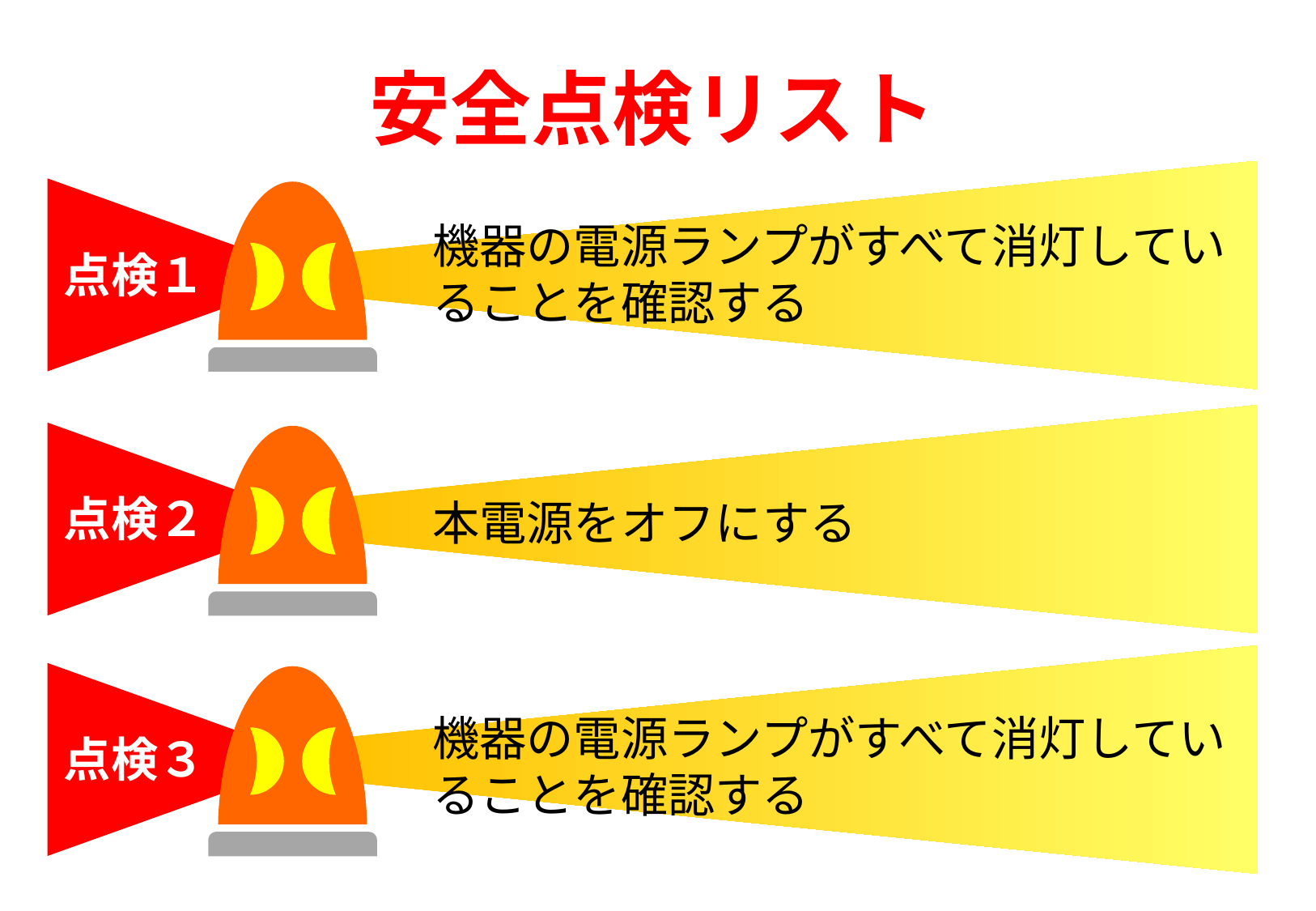

安全点検リスト

機器の電源ランプがすべて消灯していることを確認する
点検１

点検２
本電源をオフにする

機器の電源ランプがすべて消灯していることを確認する
点検３